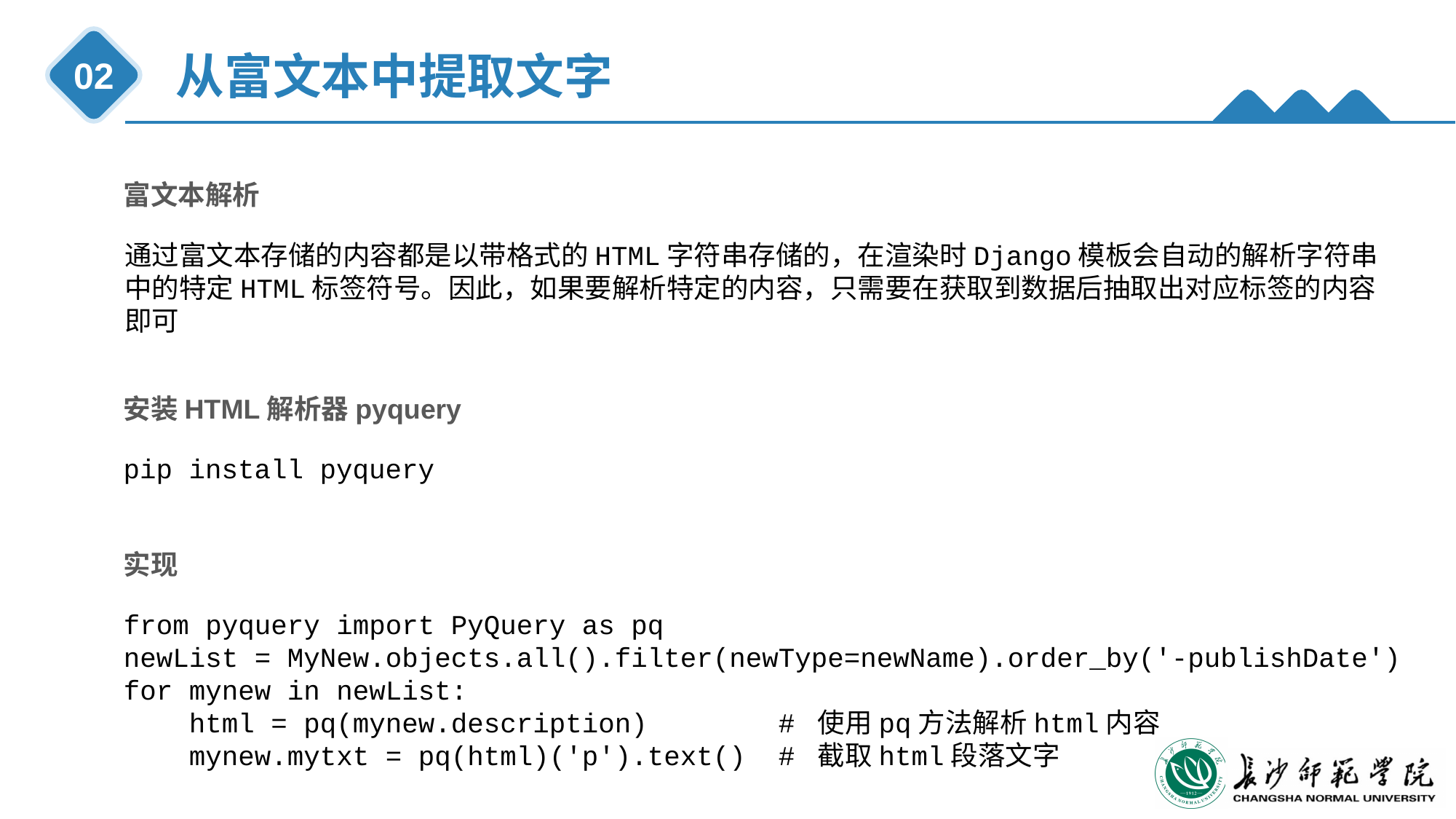

从富文本中提取文字
02

富文本解析
通过富文本存储的内容都是以带格式的HTML字符串存储的，在渲染时Django模板会自动的解析字符串中的特定HTML标签符号。因此，如果要解析特定的内容，只需要在获取到数据后抽取出对应标签的内容即可
安装HTML解析器pyquery
pip install pyquery
实现
from pyquery import PyQuery as pq
newList = MyNew.objects.all().filter(newType=newName).order_by('-publishDate')
for mynew in newList:
    html = pq(mynew.description)        # 使用pq方法解析html内容
    mynew.mytxt = pq(html)('p').text()  # 截取html段落文字